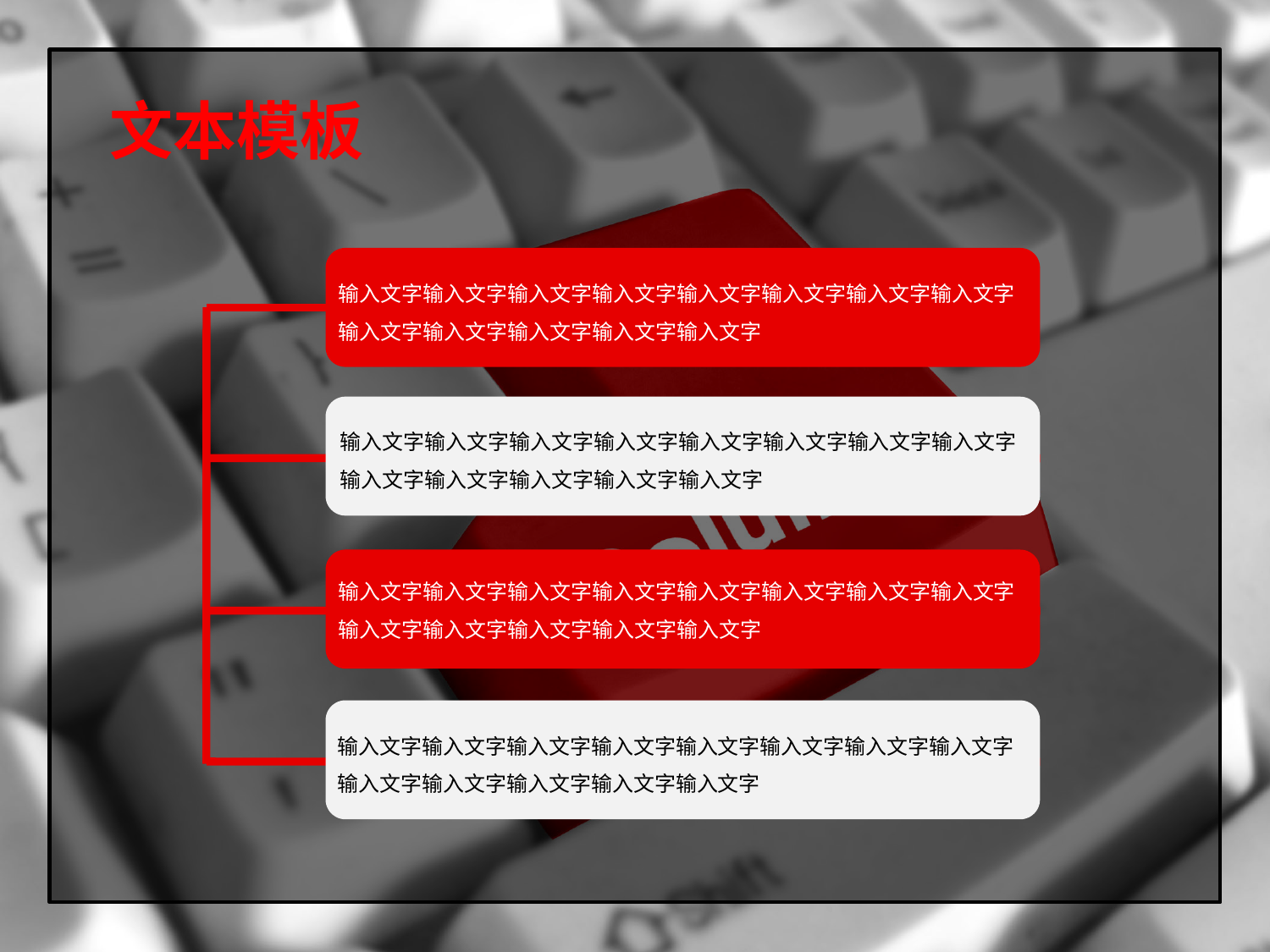

# 文本模板

输入文字输入文字输入文字输入文字输入文字输入文字输入文字输入文字输入文字输入文字输入文字输入文字输入文字

输入文字输入文字输入文字输入文字输入文字输入文字输入文字输入文字输入文字输入文字输入文字输入文字输入文字

输入文字输入文字输入文字输入文字输入文字输入文字输入文字输入文字输入文字输入文字输入文字输入文字输入文字

输入文字输入文字输入文字输入文字输入文字输入文字输入文字输入文字输入文字输入文字输入文字输入文字输入文字